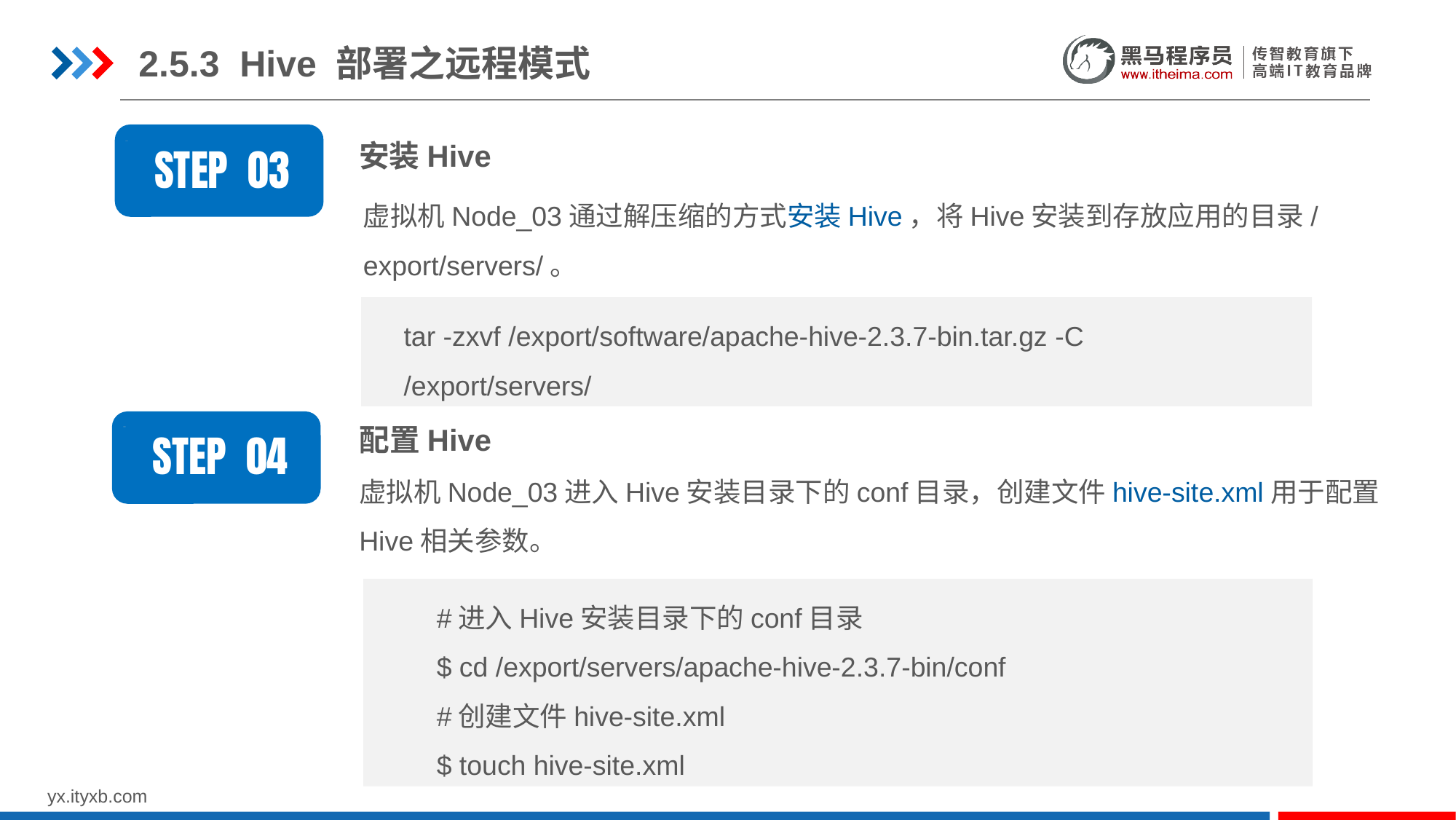

2.5.3  Hive 部署之远程模式
安装Hive

STEP  03
虚拟机Node_03通过解压缩的方式安装Hive，将Hive安装到存放应用的目录/export/servers/。
tar -zxvf /export/software/apache-hive-2.3.7-bin.tar.gz -C
/export/servers/

配置Hive
STEP  04
虚拟机Node_03进入Hive安装目录下的conf目录，创建文件hive-site.xml用于配置Hive相关参数。
    #进入Hive安装目录下的conf目录
    $ cd /export/servers/apache-hive-2.3.7-bin/conf
    #创建文件hive-site.xml
    $ touch hive-site.xml